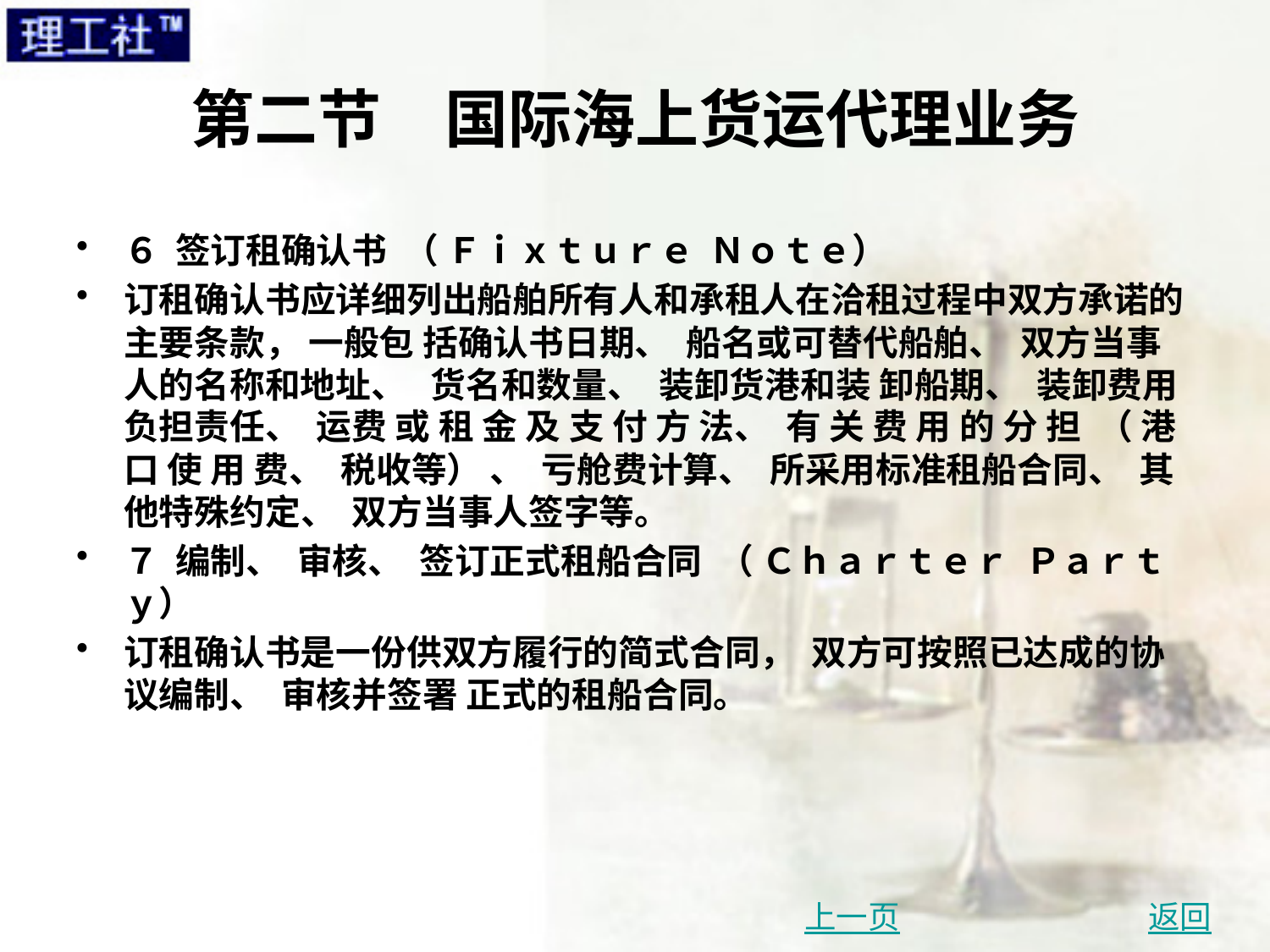

# 第二节　国际海上货运代理业务
６  签订租确认书  （ Ｆｉｘｔｕｒｅ  Ｎｏｔｅ）
订租确认书应详细列出船舶所有人和承租人在洽租过程中双方承诺的主要条款， 一般包 括确认书日期、  船名或可替代船舶、  双方当事人的名称和地址、   货名和数量、  装卸货港和装 卸船期、  装卸费用负担责任、  运费 或 租 金 及 支 付 方 法、  有 关 费 用 的 分 担  （ 港 口 使 用 费、  税收等） 、  亏舱费计算、  所采用标准租船合同、  其他特殊约定、  双方当事人签字等。
７  编制、  审核、  签订正式租船合同  （ Ｃｈａｒｔｅｒ  Ｐａｒｔｙ）
订租确认书是一份供双方履行的简式合同，  双方可按照已达成的协议编制、  审核并签署 正式的租船合同。

上一页
返回